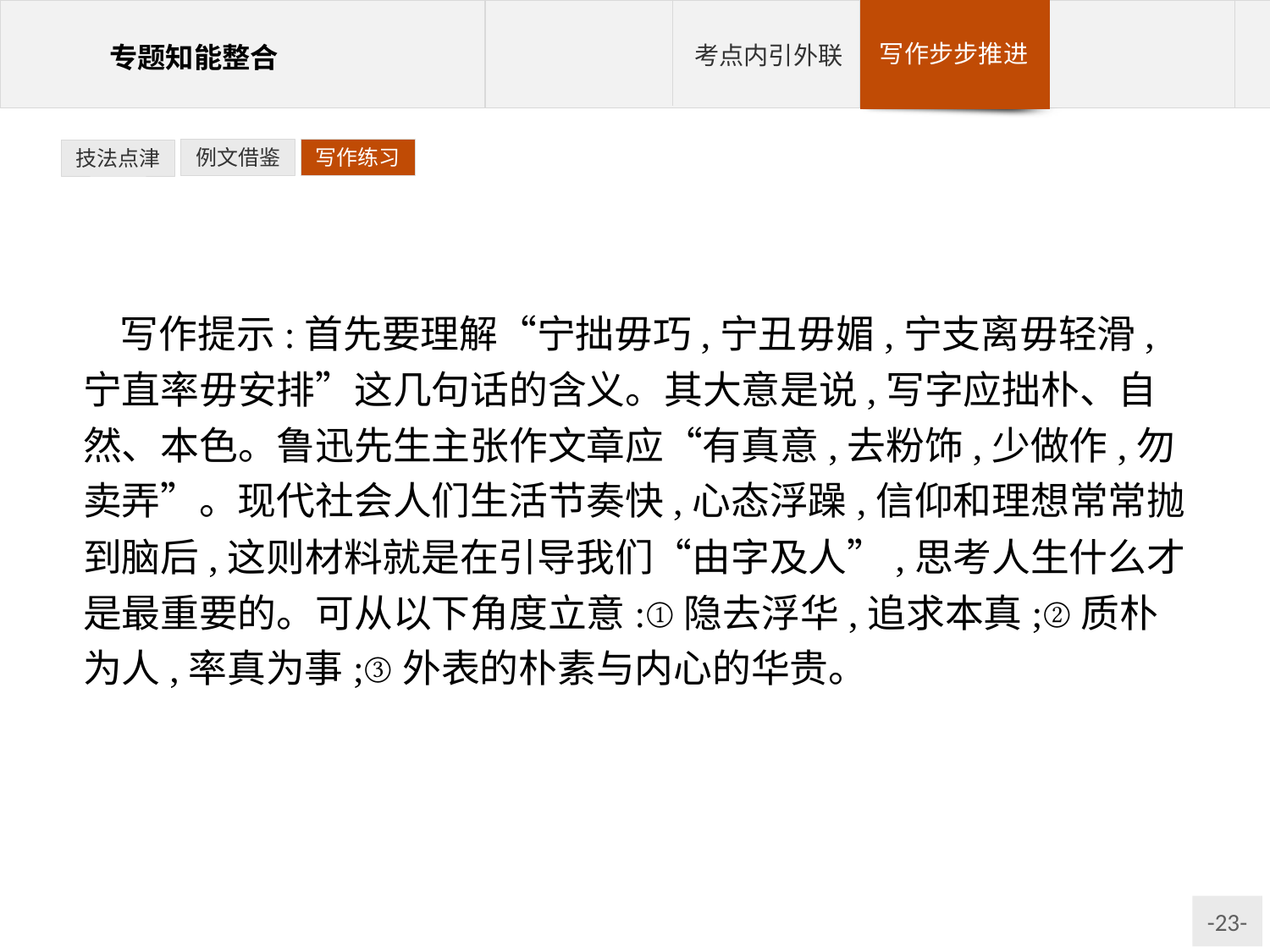

例文借鉴
写作练习
技法点津
写作提示:首先要理解“宁拙毋巧,宁丑毋媚,宁支离毋轻滑,宁直率毋安排”这几句话的含义。其大意是说,写字应拙朴、自然、本色。鲁迅先生主张作文章应“有真意,去粉饰,少做作,勿卖弄”。现代社会人们生活节奏快,心态浮躁,信仰和理想常常抛到脑后,这则材料就是在引导我们“由字及人”,思考人生什么才是最重要的。可从以下角度立意:①隐去浮华,追求本真;②质朴为人,率真为事;③外表的朴素与内心的华贵。